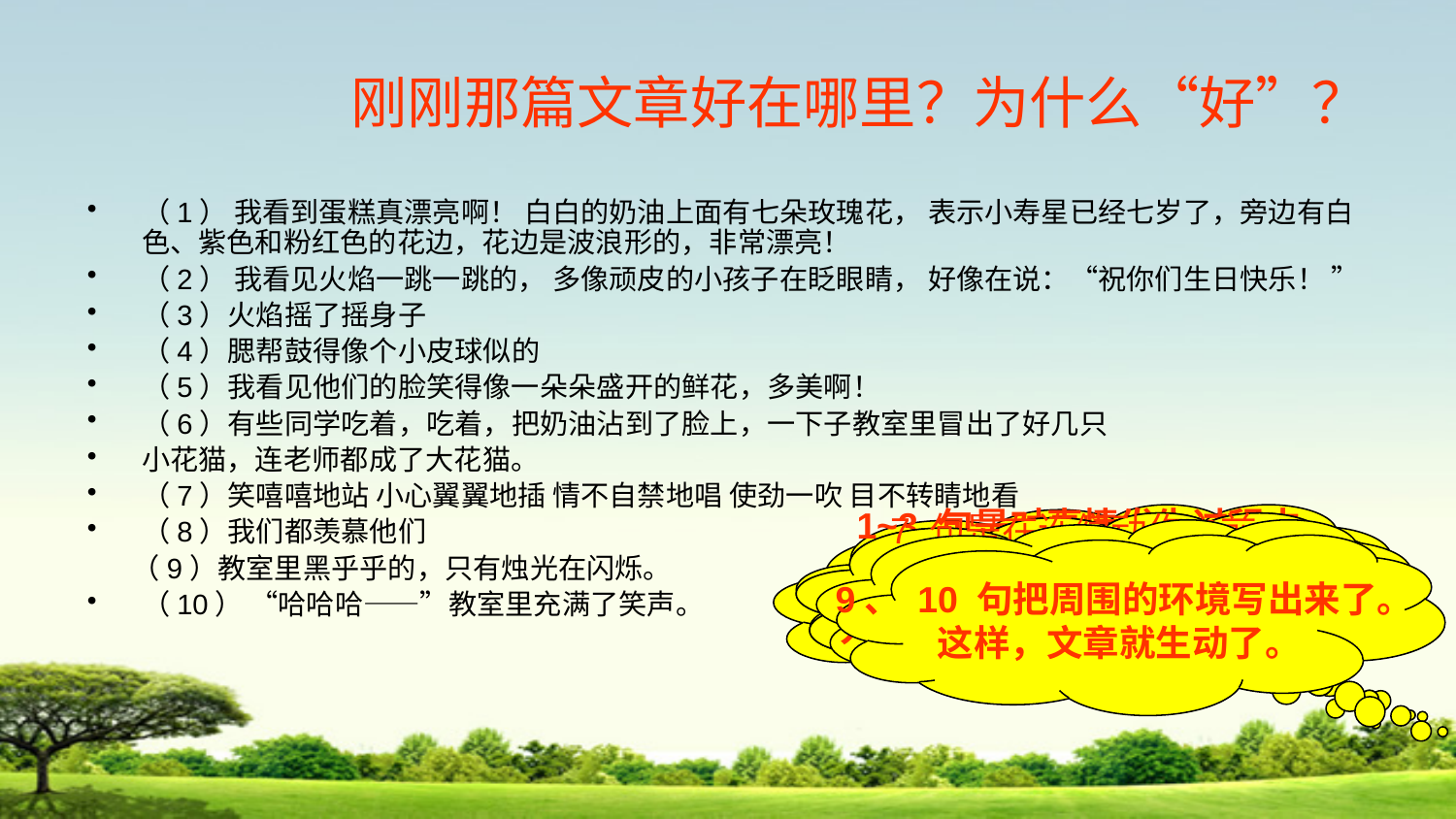

# 刚刚那篇文章好在哪里？为什么“好”？
（1） 我看到蛋糕真漂亮啊！ 白白的奶油上面有七朵玫瑰花， 表示小寿星已经七岁了，旁边有白色、紫色和粉红色的花边，花边是波浪形的，非常漂亮！
（2） 我看见火焰一跳一跳的， 多像顽皮的小孩子在眨眼睛， 好像在说：“祝你们生日快乐！ ”
（3）火焰摇了摇身子
（4）腮帮鼓得像个小皮球似的
（5）我看见他们的脸笑得像一朵朵盛开的鲜花，多美啊！
（6）有些同学吃着，吃着，把奶油沾到了脸上，一下子教室里冒出了好几只
小花猫，连老师都成了大花猫。
（7）笑嘻嘻地站 小心翼翼地插 情不自禁地唱 使劲一吹 目不转睛地看
（8）我们都羡慕他们
      （9）教室里黑乎乎的，只有烛光在闪烁。
（10） “哈哈哈——”教室里充满了笑声。
1~3 句是对事情发生过程中
看到的事物进行了特写，
把事物的颜色、样子都写出
来了，还打比方、拟人了。
4、5 句是把人物的
表情、心情写出来了。
7 句是在连续动作之前
加了怎样做，就是
把做动作时的状态写出
来了。
 6、 8 句把我们看的
人的心情、 神态等写出来了。。
增加了10句话
 9、 10 句把周围的环境写出来了。
这样，文章就生动了。